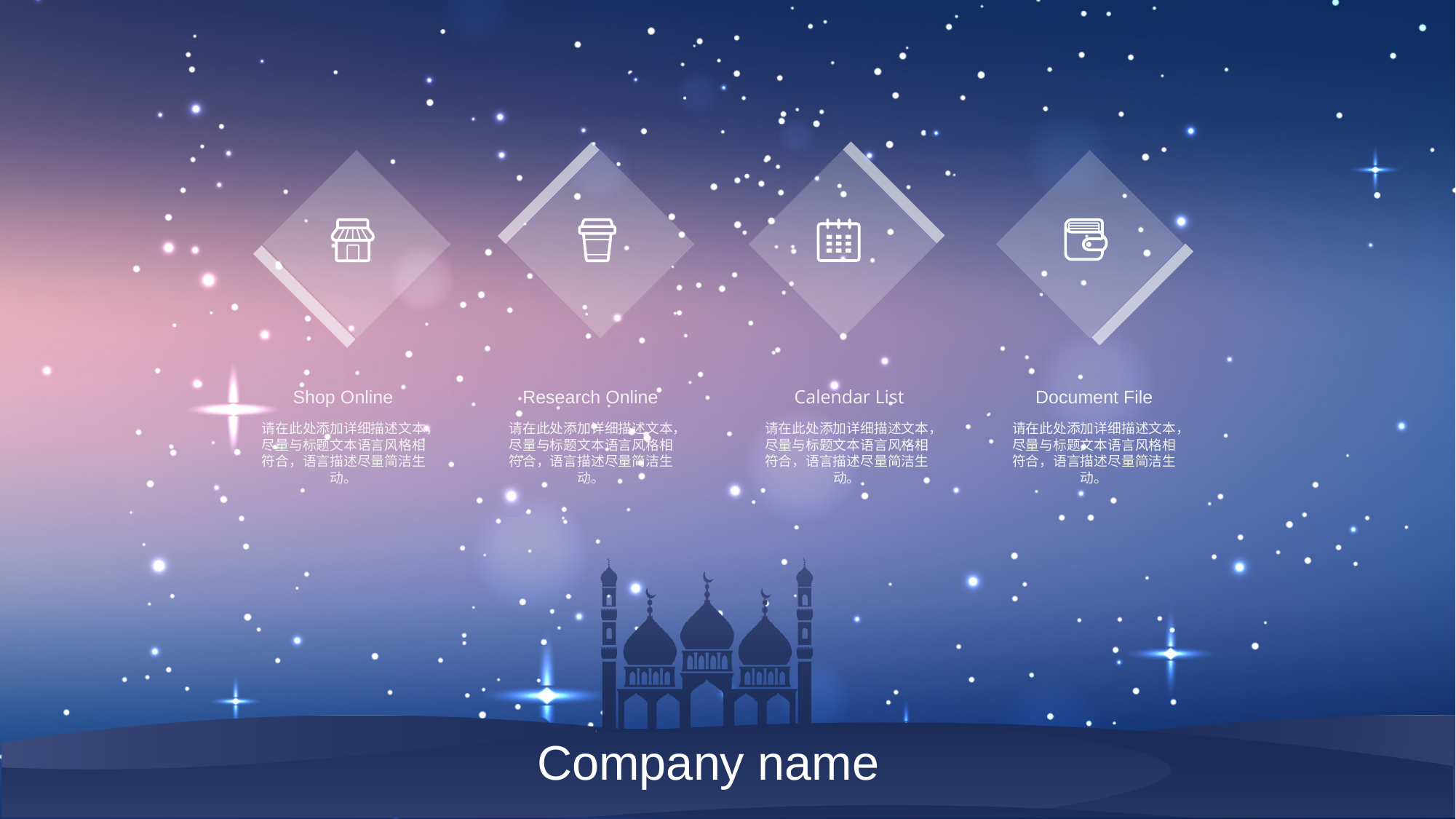

Calendar List
请在此处添加详细描述文本，尽量与标题文本语言风格相符合，语言描述尽量简洁生动。

Document File
请在此处添加详细描述文本，尽量与标题文本语言风格相符合，语言描述尽量简洁生动。

Shop Online
请在此处添加详细描述文本，尽量与标题文本语言风格相符合，语言描述尽量简洁生动。

Research Online
请在此处添加详细描述文本，尽量与标题文本语言风格相符合，语言描述尽量简洁生动。